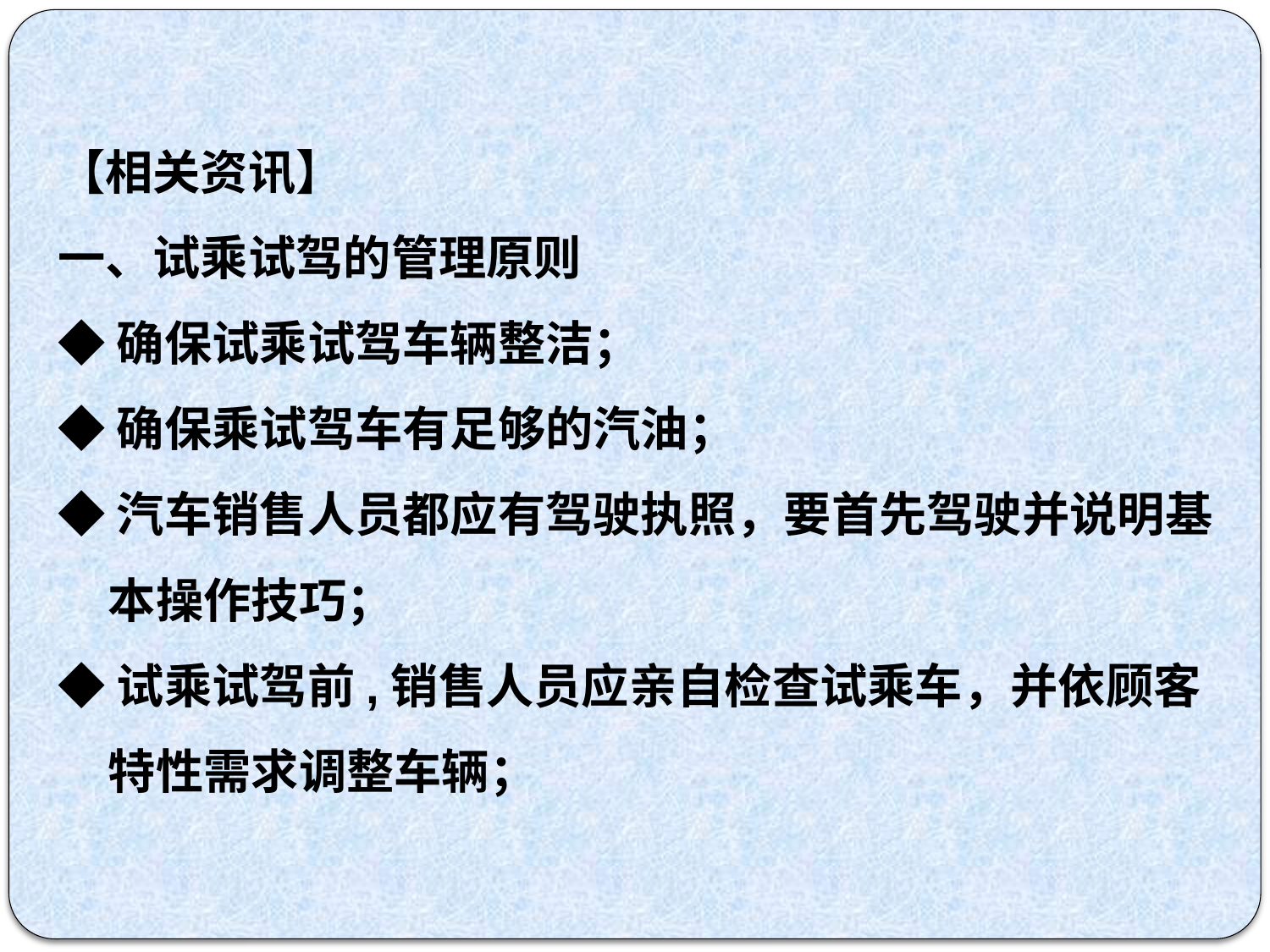

【相关资讯】
一、试乘试驾的管理原则
◆确保试乘试驾车辆整洁；
◆确保乘试驾车有足够的汽油；
◆汽车销售人员都应有驾驶执照，要首先驾驶并说明基本操作技巧；
◆试乘试驾前,销售人员应亲自检查试乘车，并依顾客特性需求调整车辆；